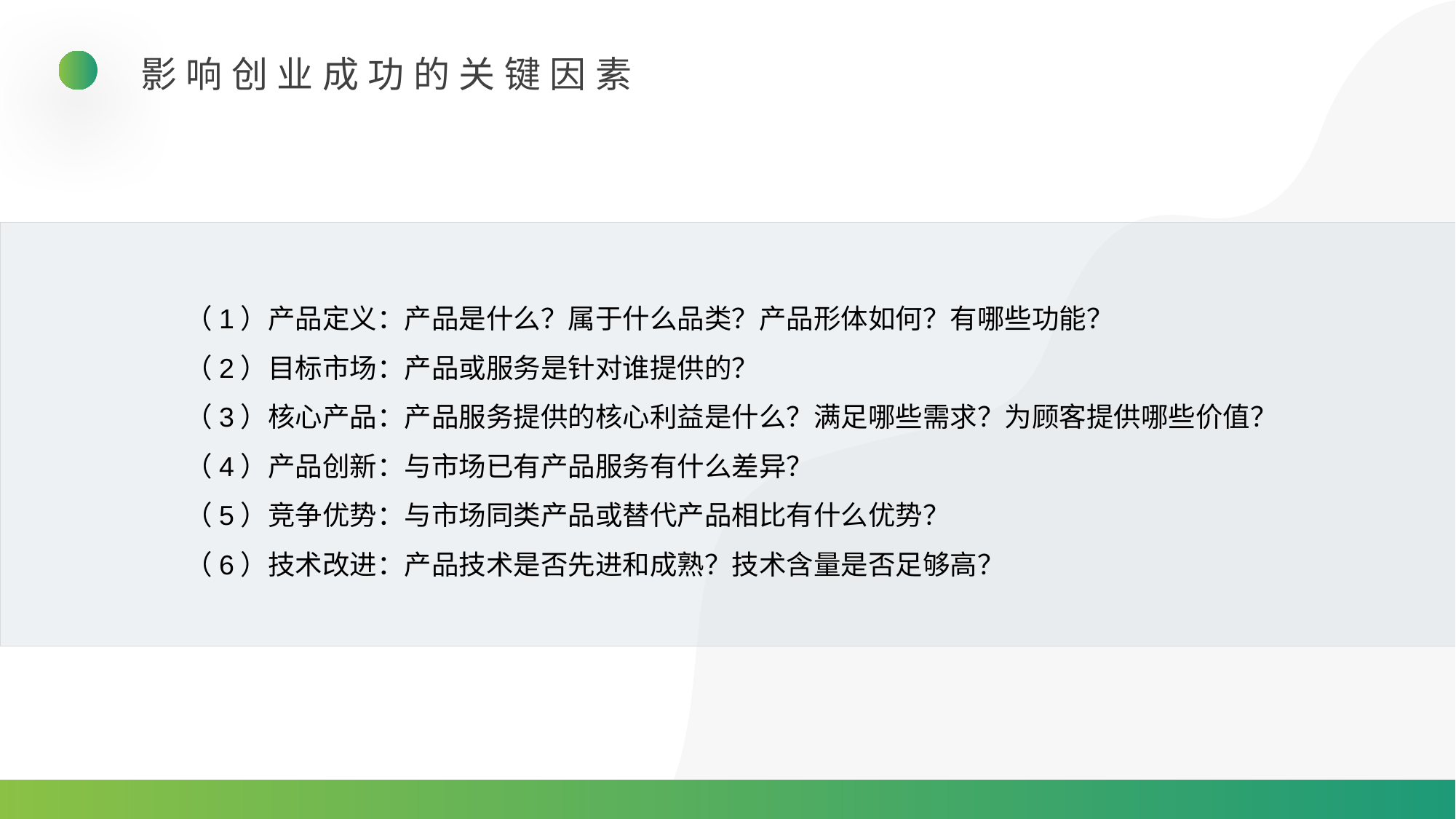

影响创业成功的关键因素

（1）产品定义：产品是什么？属于什么品类？产品形体如何？有哪些功能？
（2）目标市场：产品或服务是针对谁提供的？
（3）核心产品：产品服务提供的核心利益是什么？满足哪些需求？为顾客提供哪些价值？
（4）产品创新：与市场已有产品服务有什么差异？
（5）竞争优势：与市场同类产品或替代产品相比有什么优势？
（6）技术改进：产品技术是否先进和成熟？技术含量是否足够高？